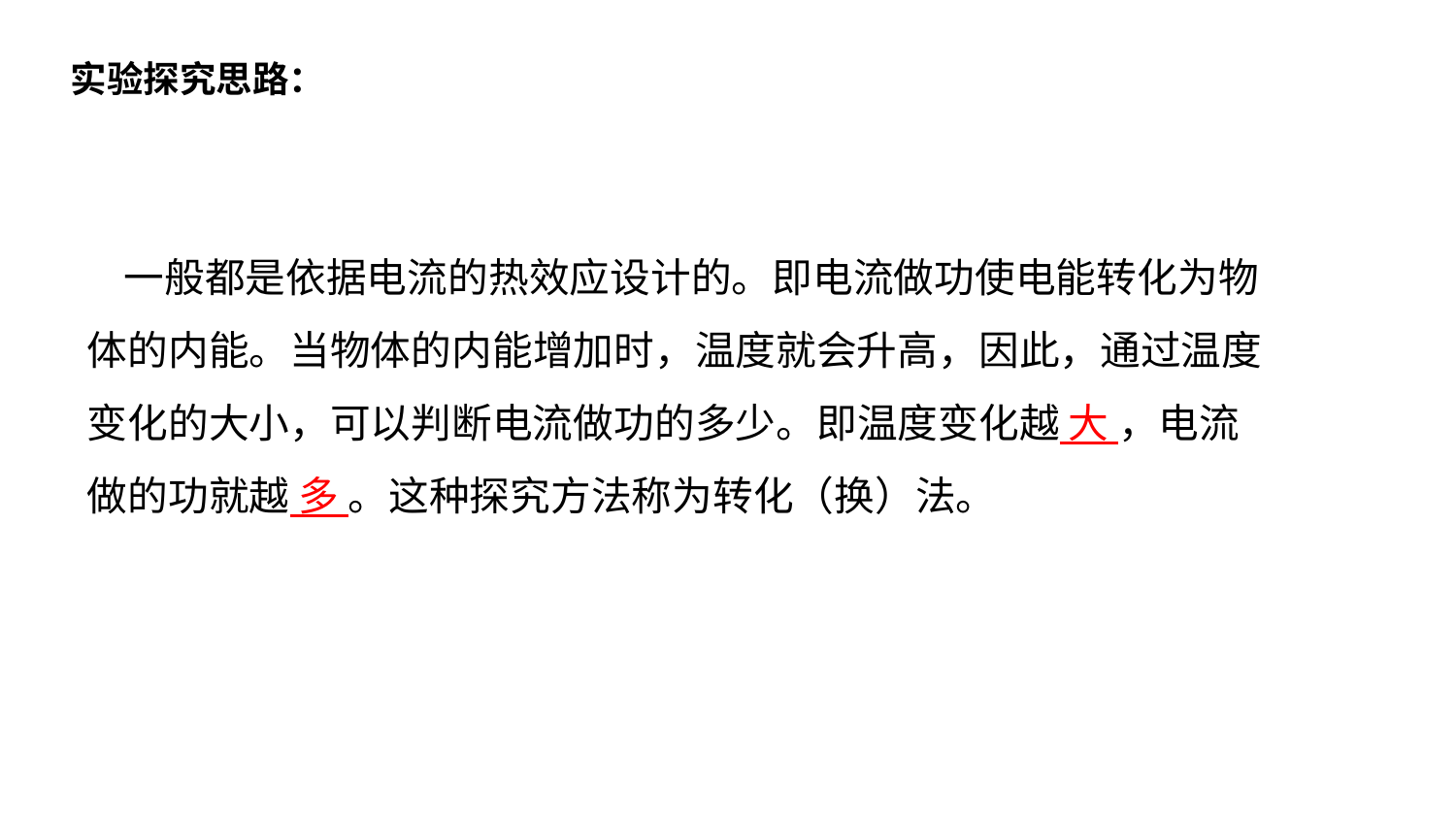

实验探究思路：
   一般都是依据电流的热效应设计的。即电流做功使电能转化为物体的内能。当物体的内能增加时，温度就会升高，因此，通过温度变化的大小，可以判断电流做功的多少。即温度变化越 大 ，电流做的功就越 多 。这种探究方法称为转化（换）法。